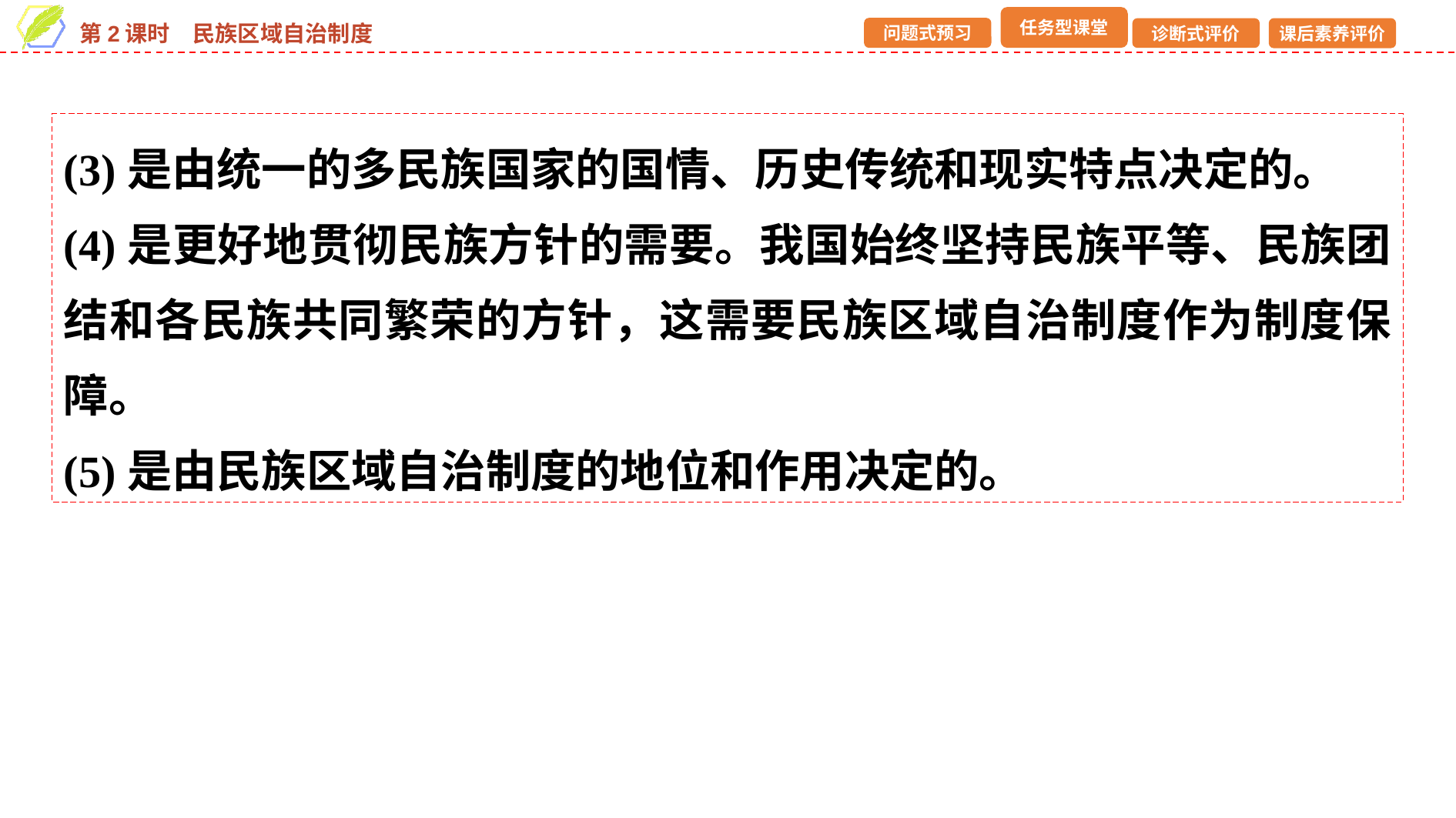

(3)是由统一的多民族国家的国情、历史传统和现实特点决定的。
(4)是更好地贯彻民族方针的需要。我国始终坚持民族平等、民族团结和各民族共同繁荣的方针，这需要民族区域自治制度作为制度保障。
(5)是由民族区域自治制度的地位和作用决定的。